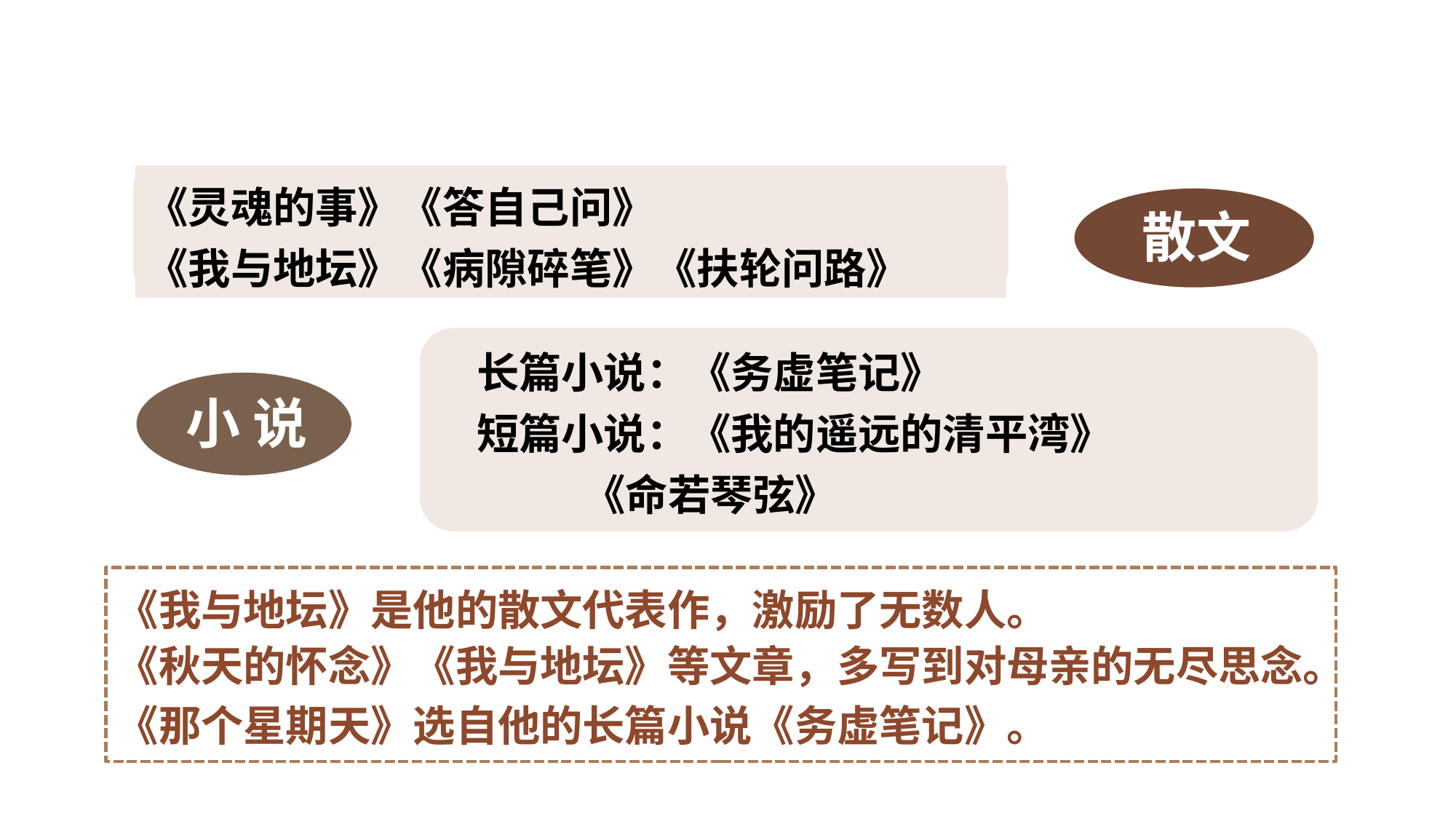

《灵魂的事》《答自己问》
《我与地坛》《病隙碎笔》《扶轮问路》

散文

长篇小说：《务虚笔记》
短篇小说：《我的遥远的清平湾》
          《命若琴弦》

 小 说
《我与地坛》是他的散文代表作，激励了无数人。

《秋天的怀念》《我与地坛》等文章，多写到对母亲的无尽思念。
《那个星期天》选自他的长篇小说《务虚笔记》。